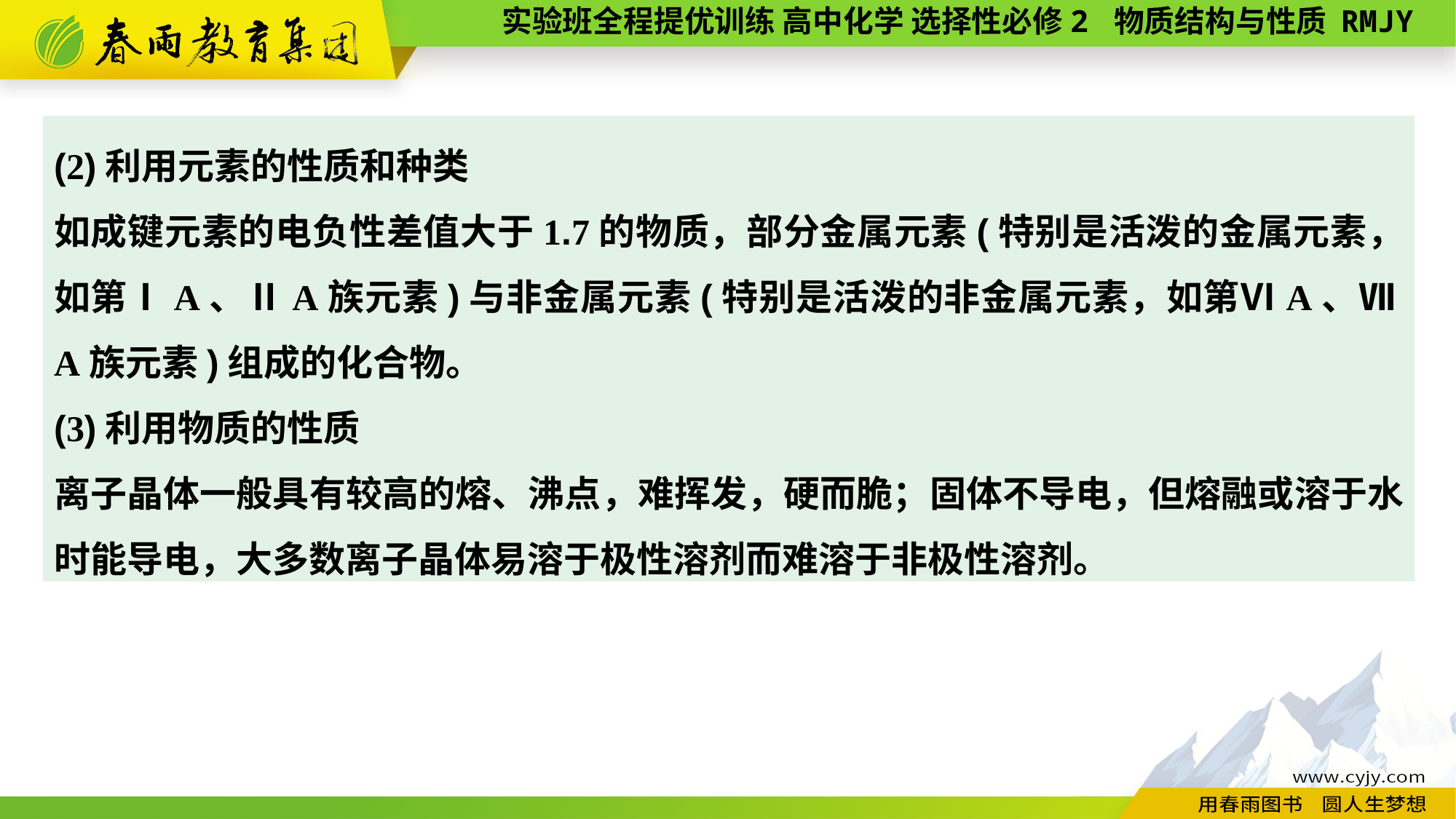

(2)利用元素的性质和种类
如成键元素的电负性差值大于1.7的物质，部分金属元素(特别是活泼的金属元素，如第ⅠA、ⅡA族元素)与非金属元素(特别是活泼的非金属元素，如第ⅥA、ⅦA族元素)组成的化合物。
(3)利用物质的性质
离子晶体一般具有较高的熔、沸点，难挥发，硬而脆；固体不导电，但熔融或溶于水时能导电，大多数离子晶体易溶于极性溶剂而难溶于非极性溶剂。